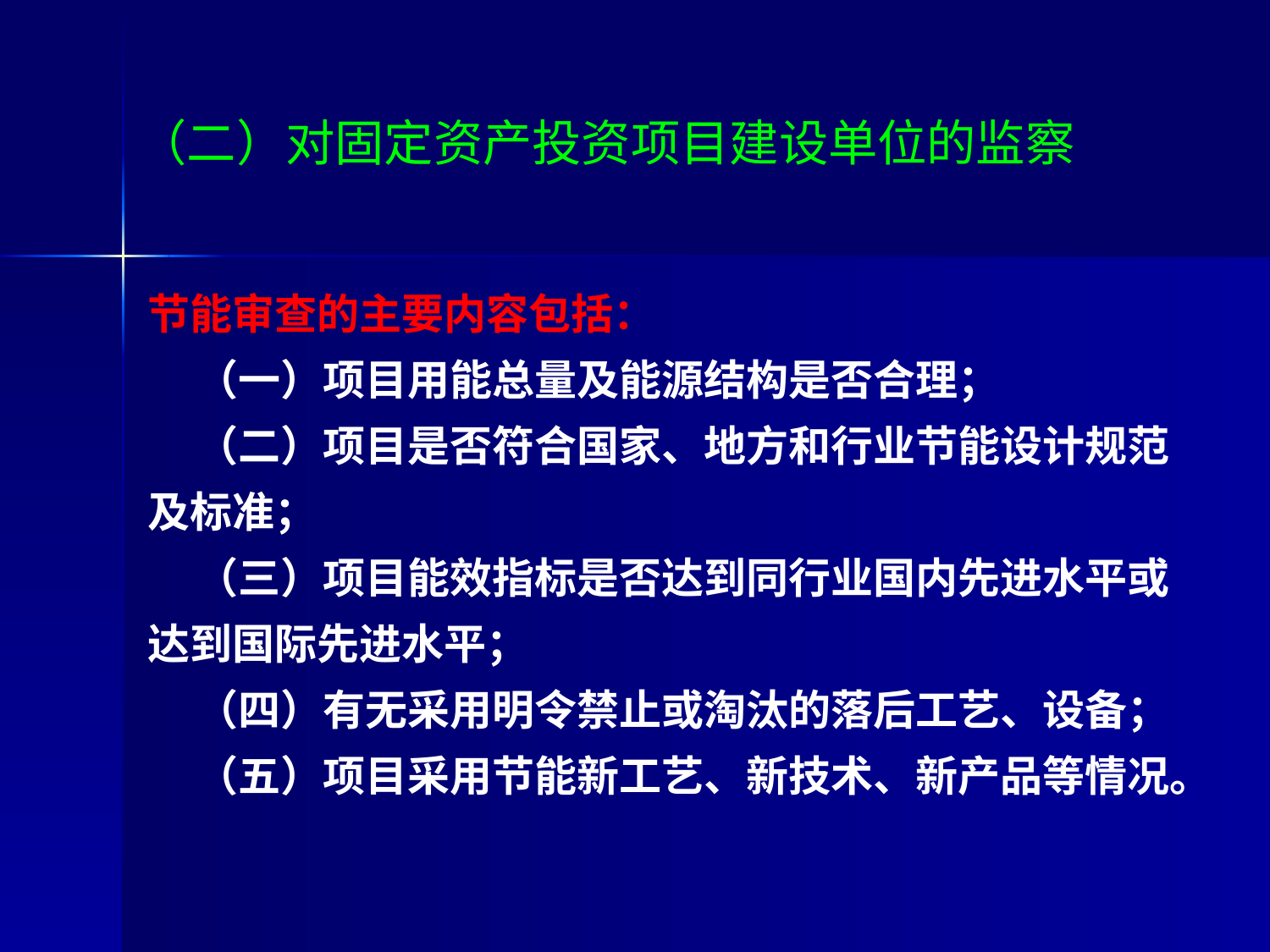

# （二）对固定资产投资项目建设单位的监察
节能审查的主要内容包括：
    （一）项目用能总量及能源结构是否合理；
    （二）项目是否符合国家、地方和行业节能设计规范及标准；
    （三）项目能效指标是否达到同行业国内先进水平或达到国际先进水平；
    （四）有无采用明令禁止或淘汰的落后工艺、设备；
    （五）项目采用节能新工艺、新技术、新产品等情况。